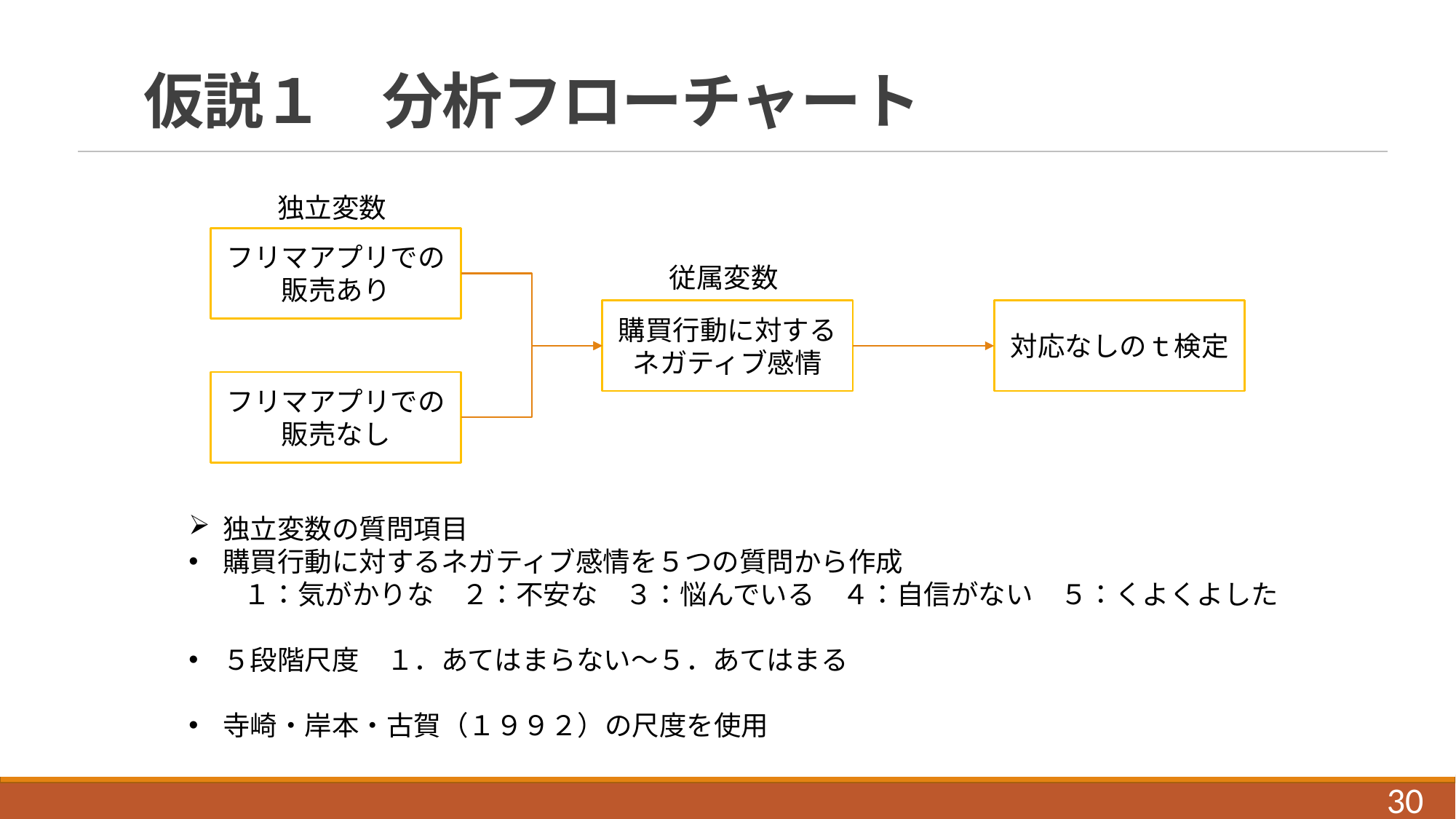

# 仮説１　分析フローチャート
独立変数
フリマアプリでの
販売あり
購買行動に対する
ネガティブ感情
対応なしのｔ検定
フリマアプリでの
販売なし
従属変数
独立変数の質問項目
購買行動に対するネガティブ感情を５つの質問から作成
　　１：気がかりな　２：不安な　３：悩んでいる　４：自信がない　５：くよくよした

５段階尺度　１．あてはまらない～５．あてはまる

寺崎・岸本・古賀（１９９２）の尺度を使用
30